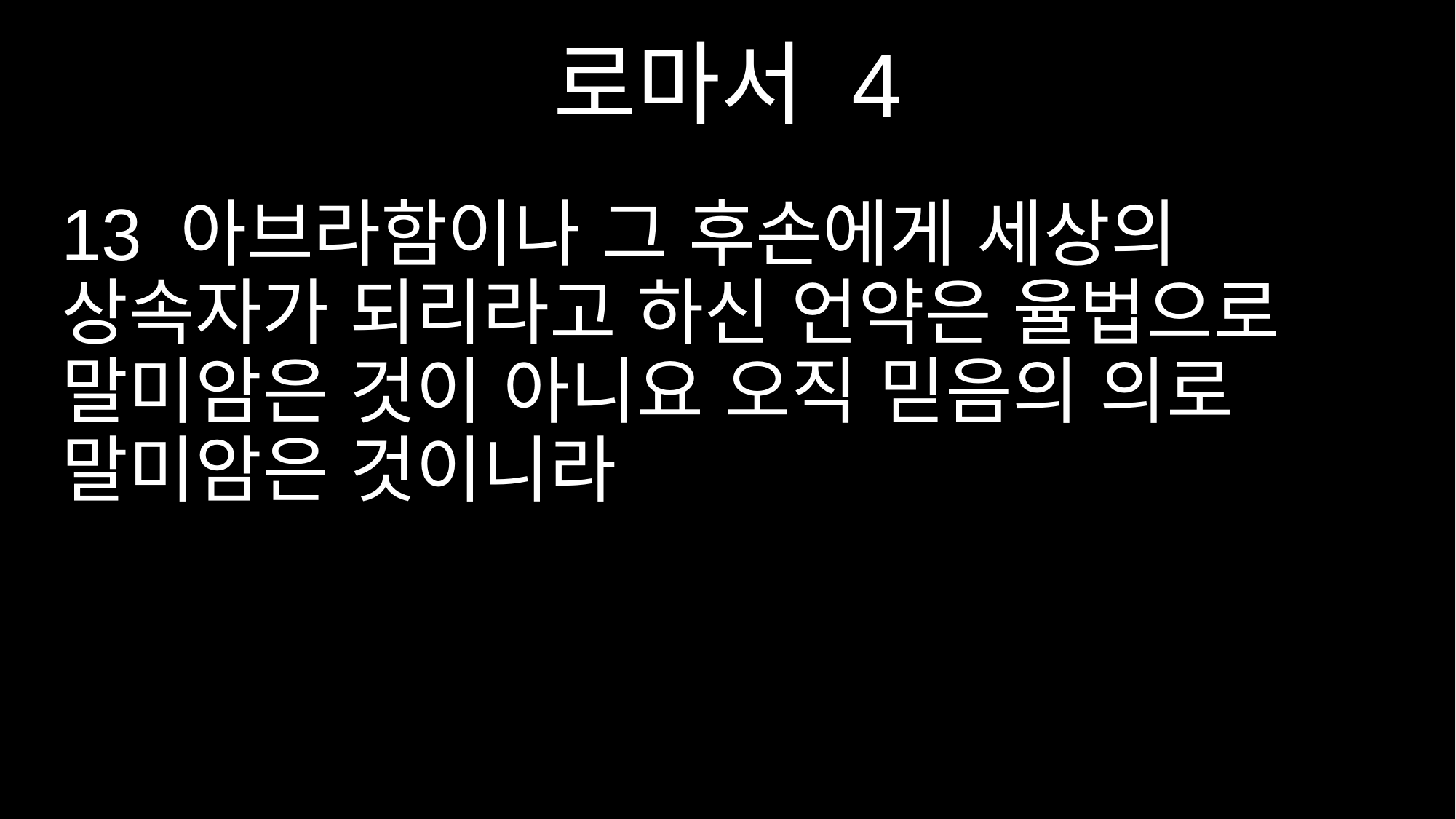

로마서 4
13 아브라함이나 그 후손에게 세상의 상속자가 되리라고 하신 언약은 율법으로 말미암은 것이 아니요 오직 믿음의 의로 말미암은 것이니라